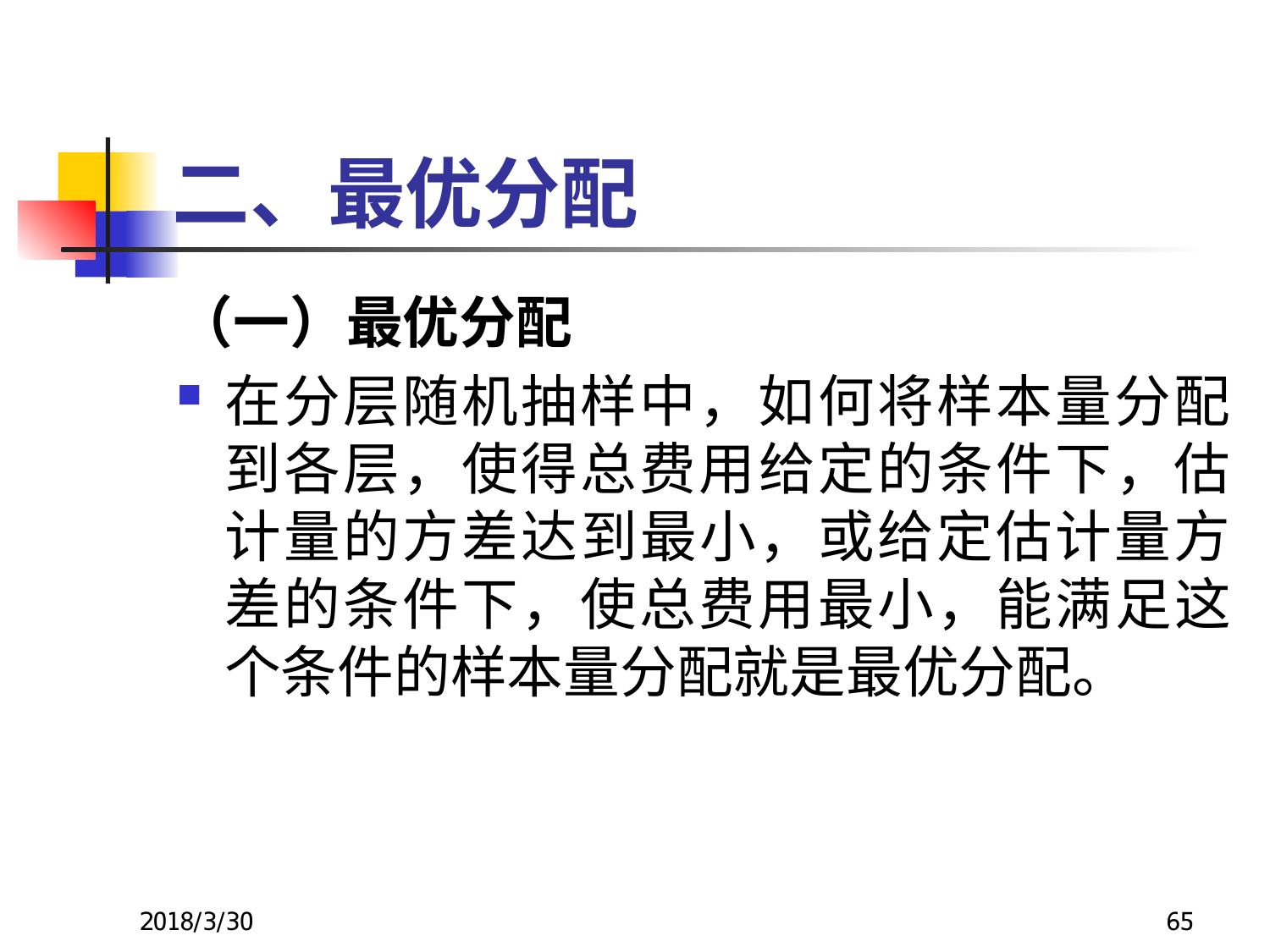

# 二、最优分配
（一）最优分配
在分层随机抽样中，如何将样本量分配到各层，使得总费用给定的条件下，估计量的方差达到最小，或给定估计量方差的条件下，使总费用最小，能满足这个条件的样本量分配就是最优分配。

2018/3/30
65